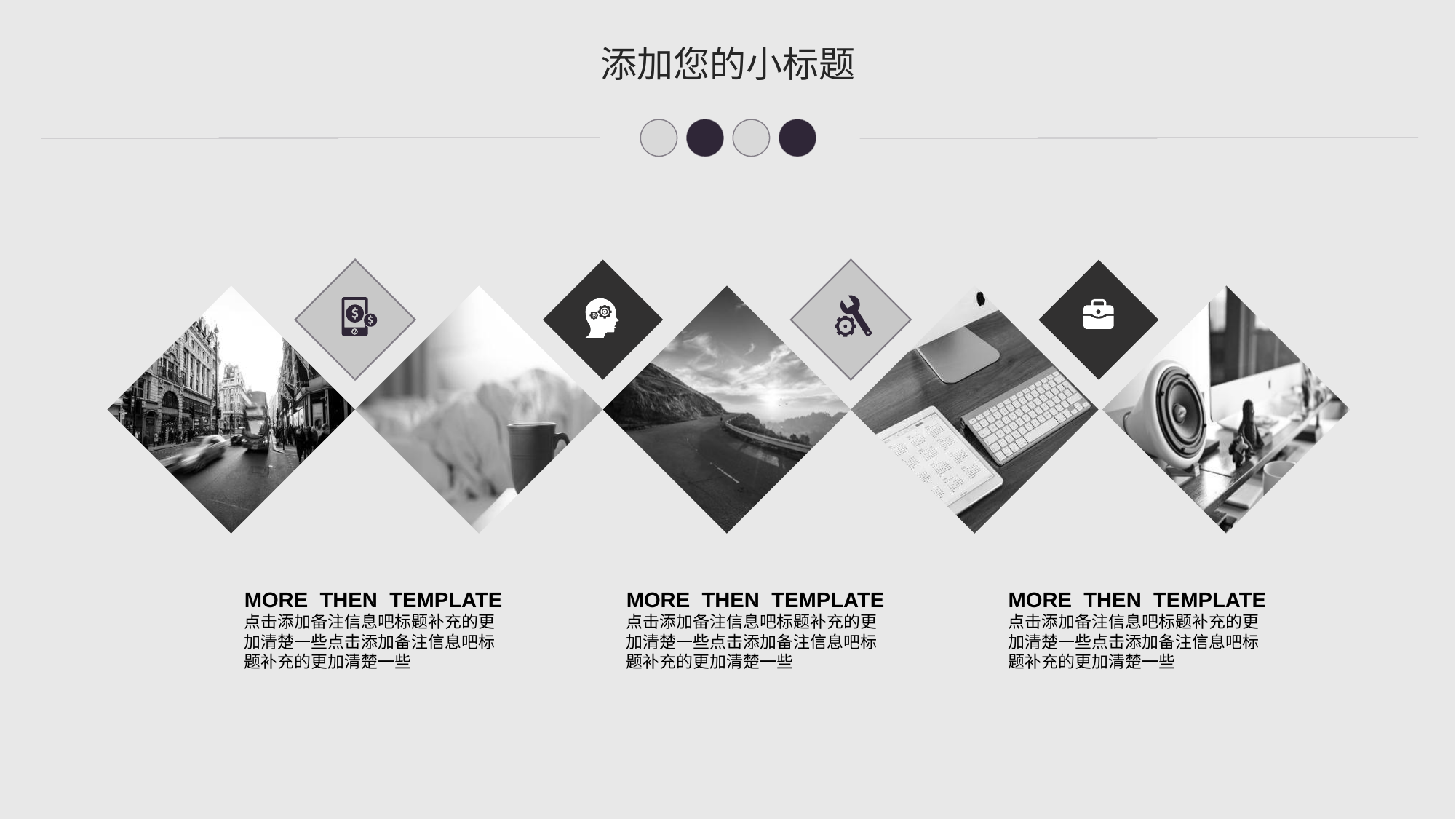

添加您的小标题

MORE  THEN  TEMPLATE
点击添加备注信息吧标题补充的更加清楚一些点击添加备注信息吧标题补充的更加清楚一些
MORE  THEN  TEMPLATE
点击添加备注信息吧标题补充的更加清楚一些点击添加备注信息吧标题补充的更加清楚一些
MORE  THEN  TEMPLATE
点击添加备注信息吧标题补充的更加清楚一些点击添加备注信息吧标题补充的更加清楚一些